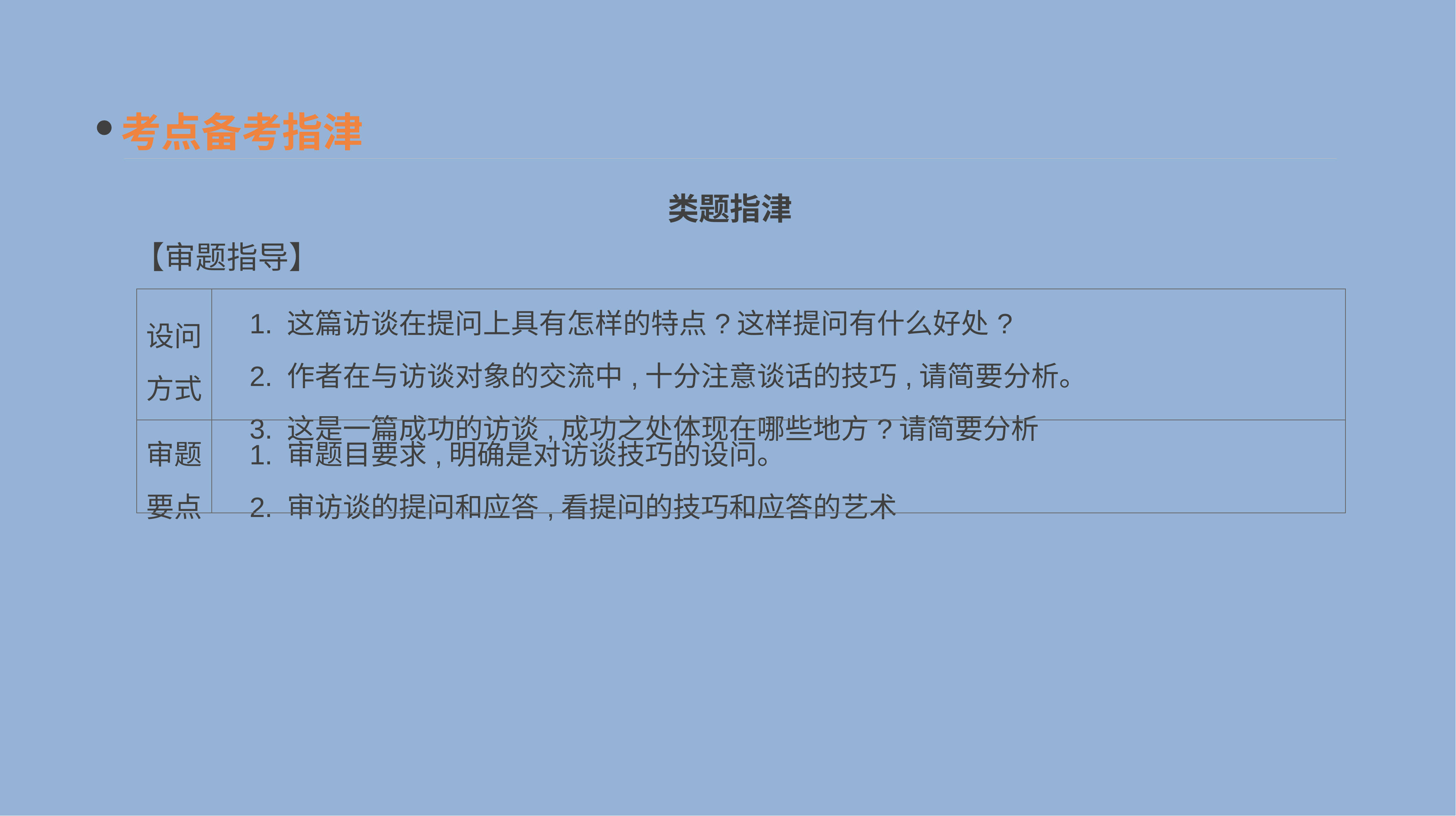

考点备考指津

类题指津
【审题指导】
| 设问 方式 | 1. 这篇访谈在提问上具有怎样的特点?这样提问有什么好处? 　2. 作者在与访谈对象的交流中,十分注意谈话的技巧,请简要分析。 　3. 这是一篇成功的访谈,成功之处体现在哪些地方?请简要分析 |
| --- | --- |
| 审题 要点 | 1. 审题目要求,明确是对访谈技巧的设问。 　2. 审访谈的提问和应答,看提问的技巧和应答的艺术 |